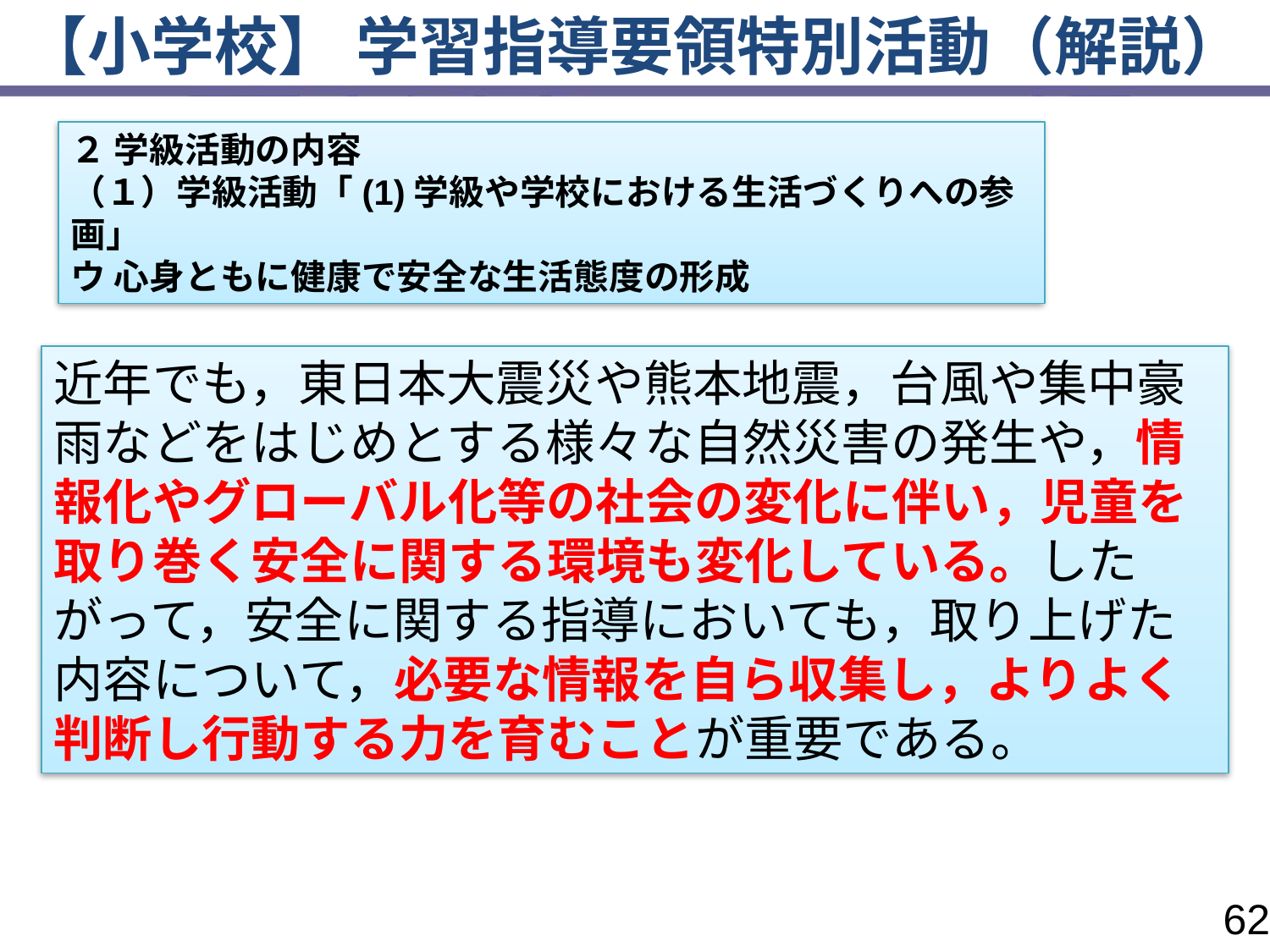

【小学校】 学習指導要領特別活動（解説）
２ 学級活動の内容
（１）学級活動「(1)学級や学校における生活づくりへの参画」
ウ 心身ともに健康で安全な生活態度の形成
近年でも，東日本大震災や熊本地震，台風や集中豪雨などをはじめとする様々な自然災害の発生や，情報化やグローバル化等の社会の変化に伴い，児童を取り巻く安全に関する環境も変化している。したがって，安全に関する指導においても，取り上げた内容について，必要な情報を自ら収集し，よりよく判断し行動する力を育むことが重要である。
62